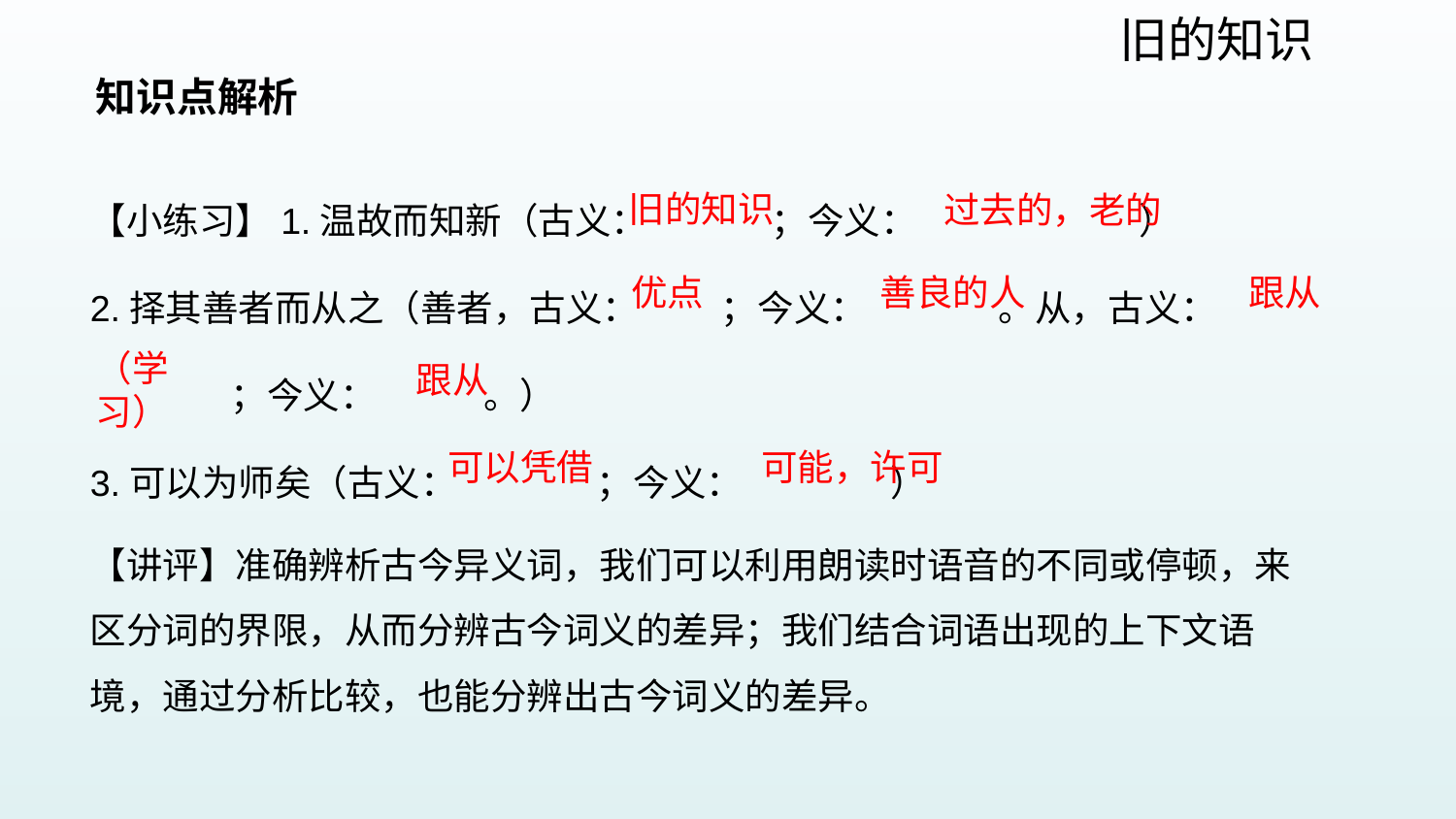

旧的知识
知识点解析
【小练习】1.温故而知新（古义：               ；今义：                           ）
2.择其善者而从之（善者，古义：          ；今义：                。从，古义：
                ；今义：             。）
3.可以为师矣（古义：                 ；今义：                  ）
旧的知识
过去的，老的
优点
善良的人
跟从
（学习）
跟从
可以凭借
可能，许可
【讲评】准确辨析古今异义词，我们可以利用朗读时语音的不同或停顿，来区分词的界限，从而分辨古今词义的差异；我们结合词语出现的上下文语境，通过分析比较，也能分辨出古今词义的差异。